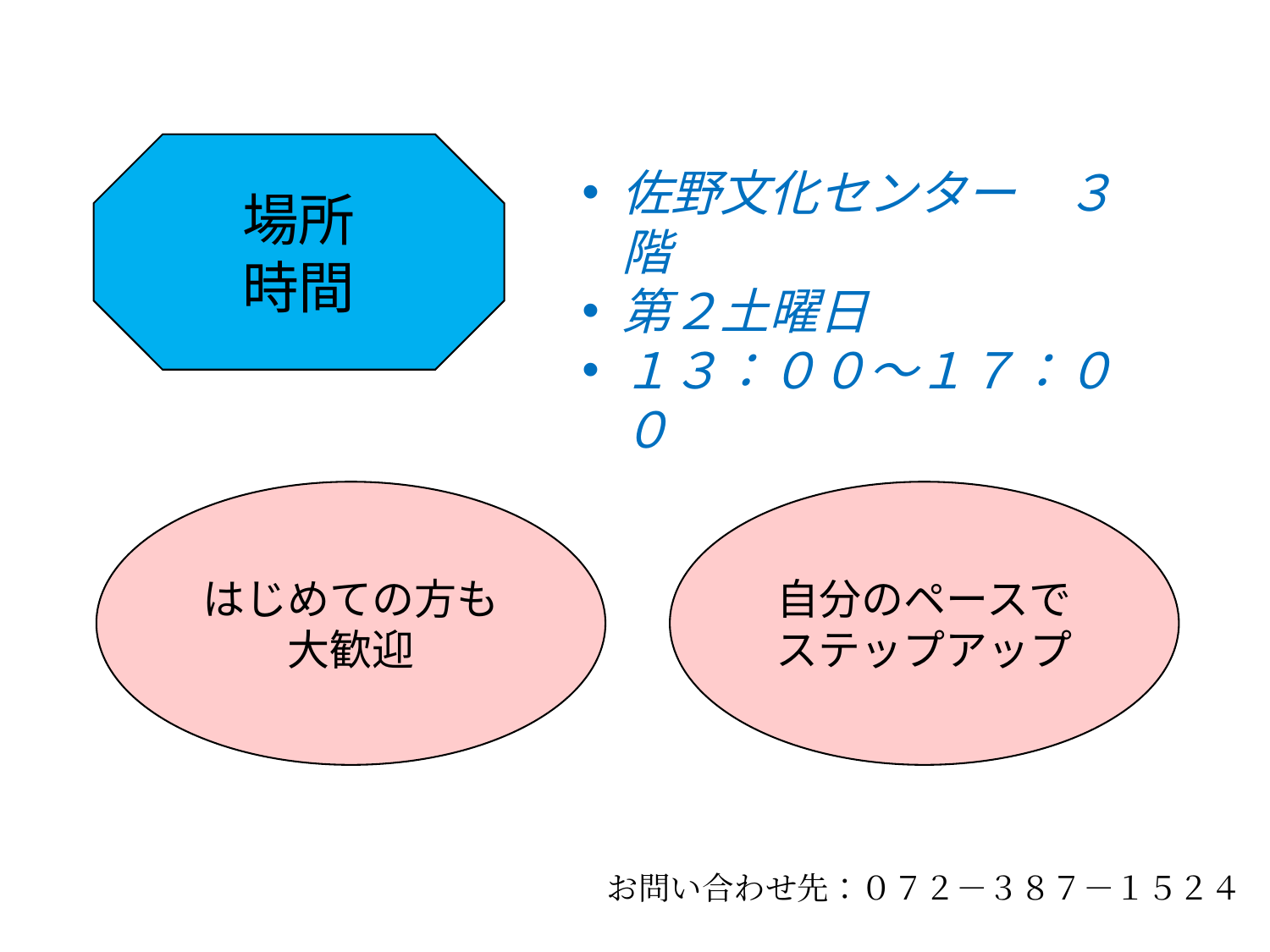

場所
時間
佐野文化センター　３階
第２土曜日
１３：００～１７：００
はじめての方も
大歓迎
自分のペースで
ステップアップ
お問い合わせ先：０７２－３８７－１５２４